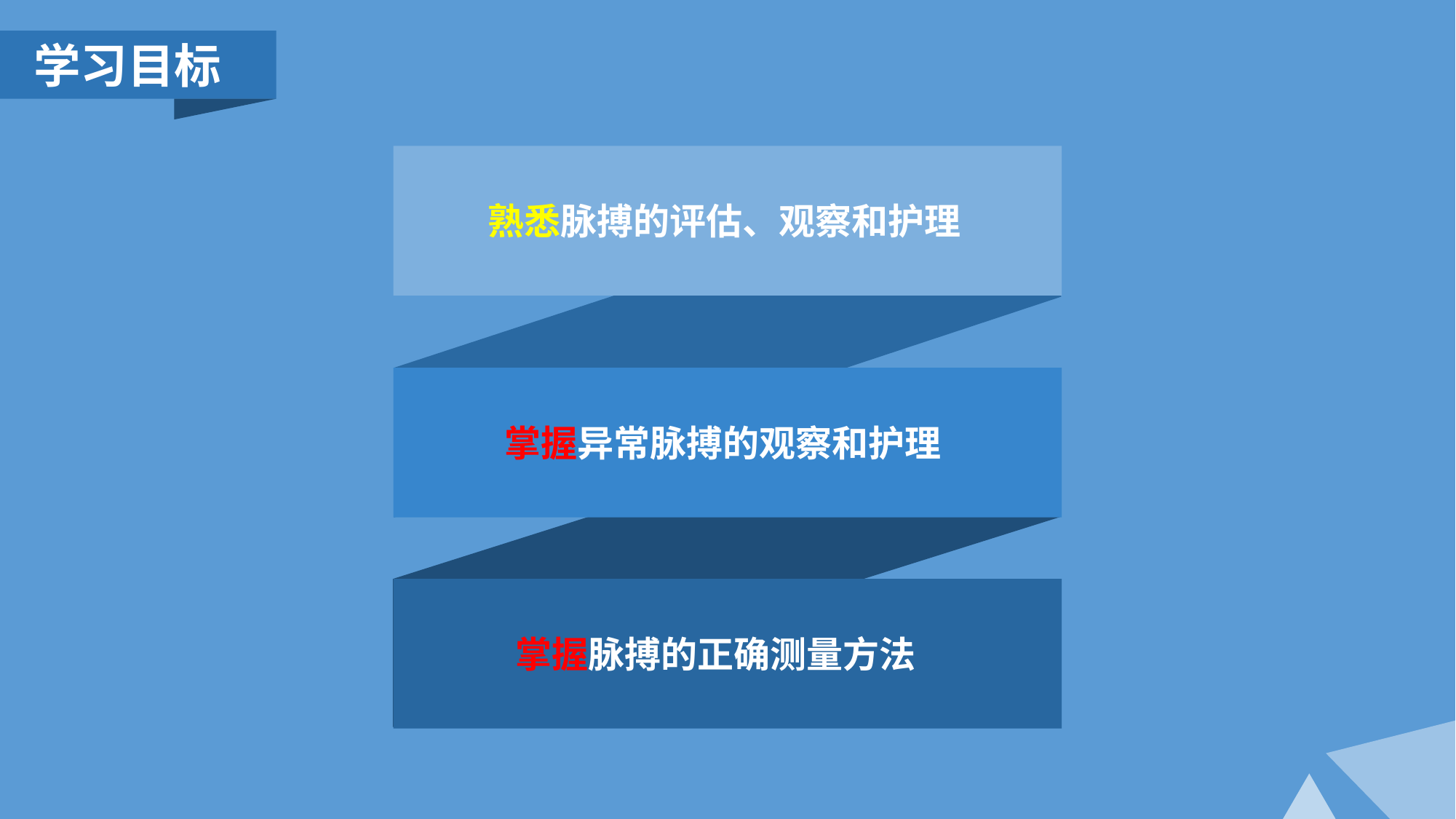

学习目标

熟悉脉搏的评估、观察和护理

掌握异常脉搏的观察和护理

掌握脉搏的正确测量方法